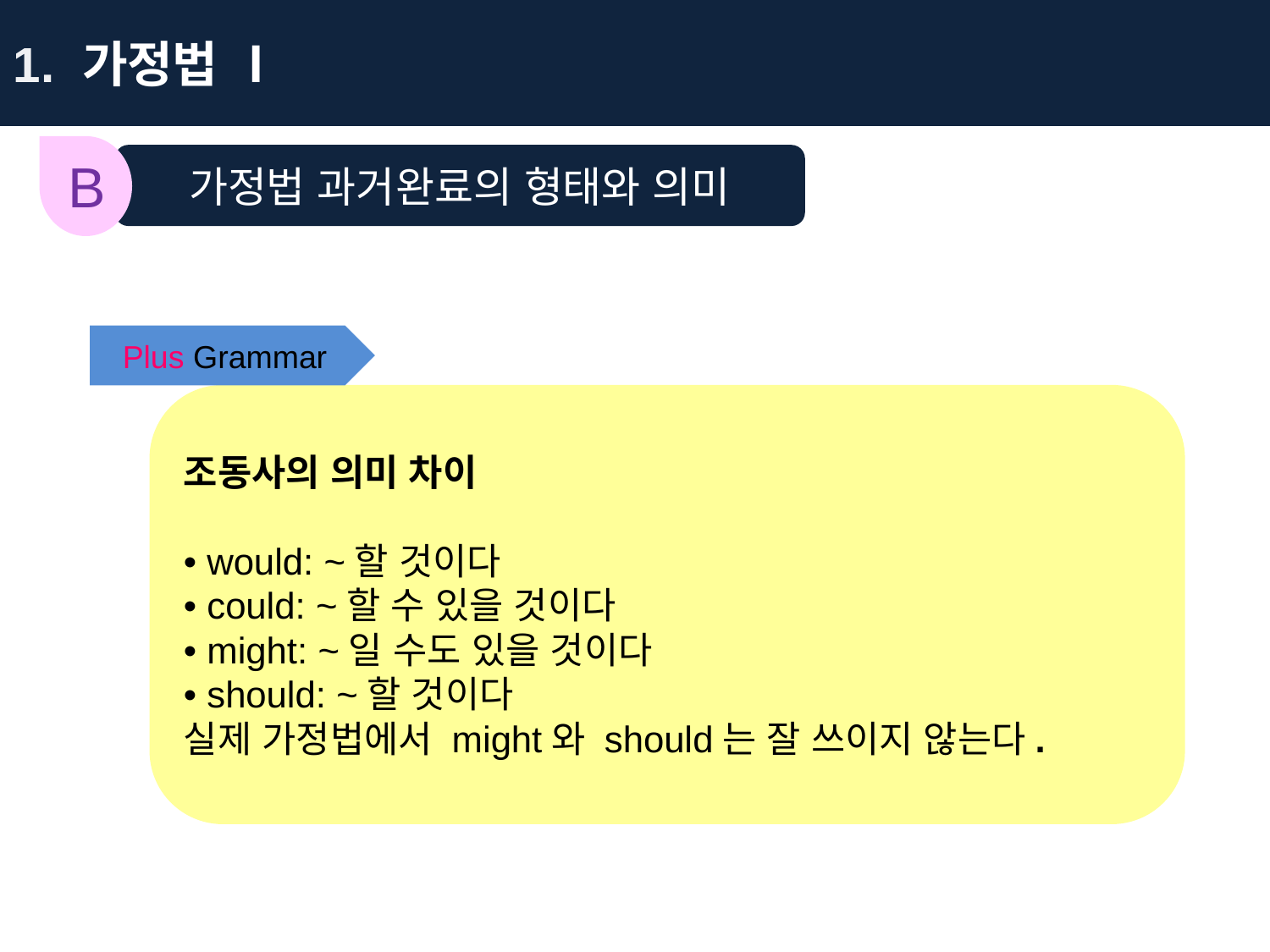

1. 가정법 Ⅰ

가정법 과거완료의 형태와 의미
B
Plus Grammar
조동사의 의미 차이

• would: ~할 것이다
• could: ~할 수 있을 것이다
• might: ~일 수도 있을 것이다
• should: ~할 것이다
실제 가정법에서 might와 should는 잘 쓰이지 않는다.